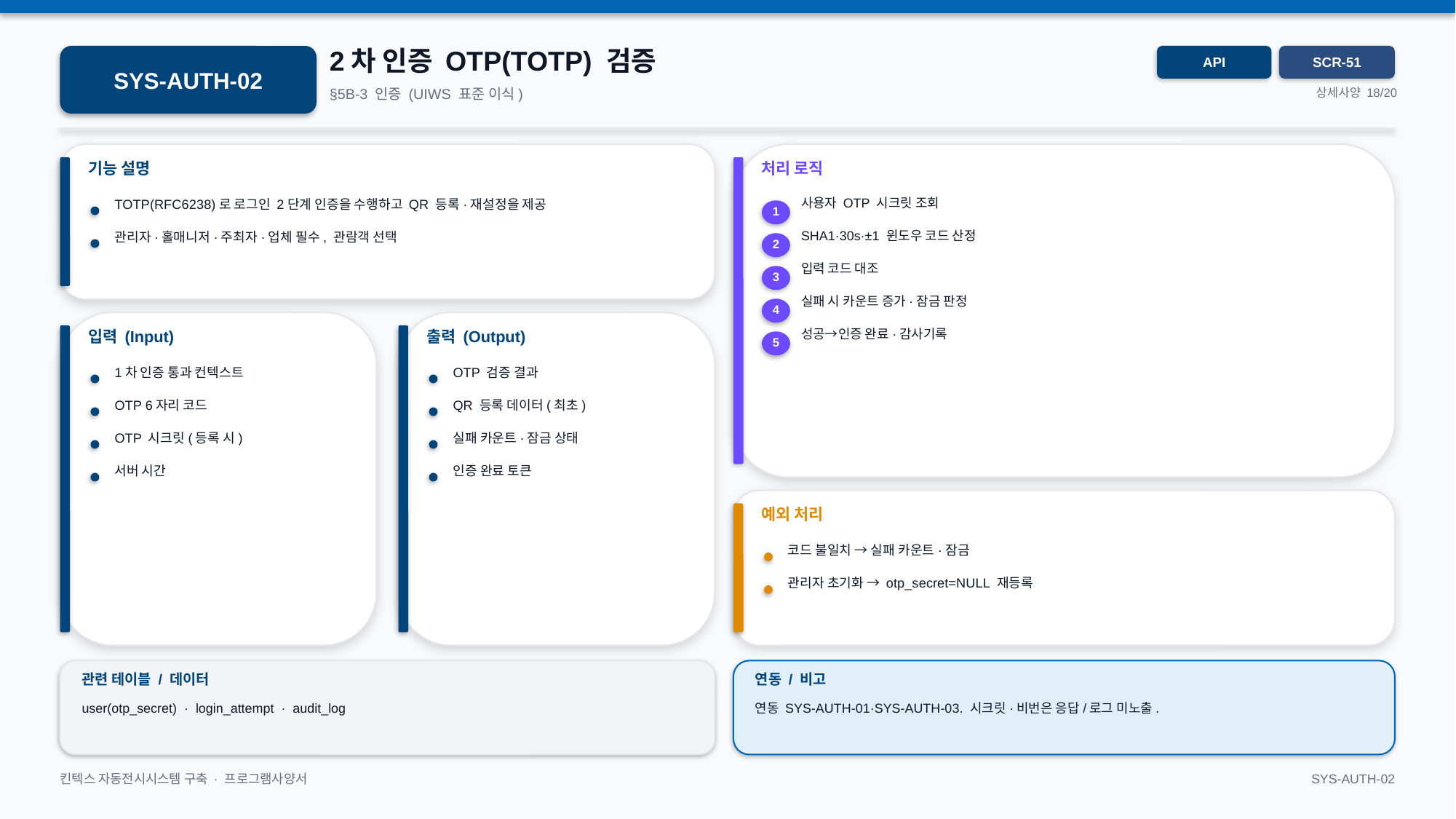

2차 인증 OTP(TOTP) 검증

SYS-AUTH-02

API

SCR-51
§5B-3 인증 (UIWS 표준 이식)
상세사양 18/20

기능 설명
처리 로직
사용자 OTP 시크릿 조회
TOTP(RFC6238)로 로그인 2단계 인증을 수행하고 QR 등록·재설정을 제공
1

SHA1·30s·±1 윈도우 코드 산정
관리자·홀매니저·주최자·업체 필수, 관람객 선택
2

입력 코드 대조
3

실패 시 카운트 증가·잠금 판정
4

입력 (Input)
출력 (Output)
성공→인증 완료·감사기록
5

1차 인증 통과 컨텍스트
OTP 검증 결과

OTP 6자리 코드
QR 등록 데이터(최초)

OTP 시크릿(등록 시)
실패 카운트·잠금 상태

서버 시간
인증 완료 토큰

예외 처리
코드 불일치 → 실패 카운트·잠금

관리자 초기화 → otp_secret=NULL 재등록

관련 테이블 / 데이터
연동 / 비고
user(otp_secret)  ·  login_attempt  ·  audit_log
연동 SYS-AUTH-01·SYS-AUTH-03. 시크릿·비번은 응답/로그 미노출.
킨텍스 자동전시시스템 구축 · 프로그램사양서
SYS-AUTH-02